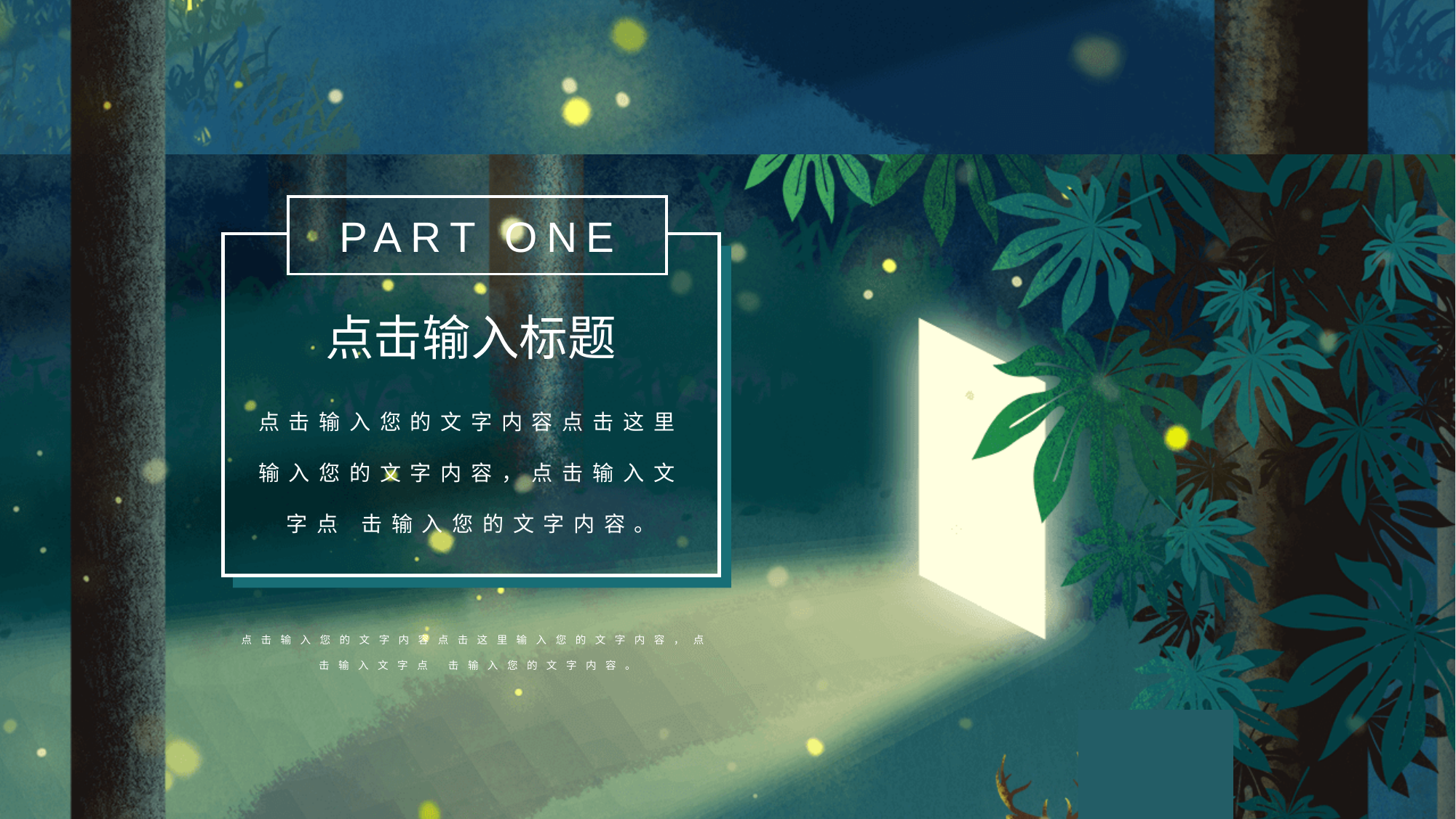

PART ONE

点击输入标题
点击输入您的文字内容点击这里输入您的文字内容，点击输入文字点 击输入您的文字内容。
点击输入您的文字内容点击这里输入您的文字内容，点击输入文字点 击输入您的文字内容。